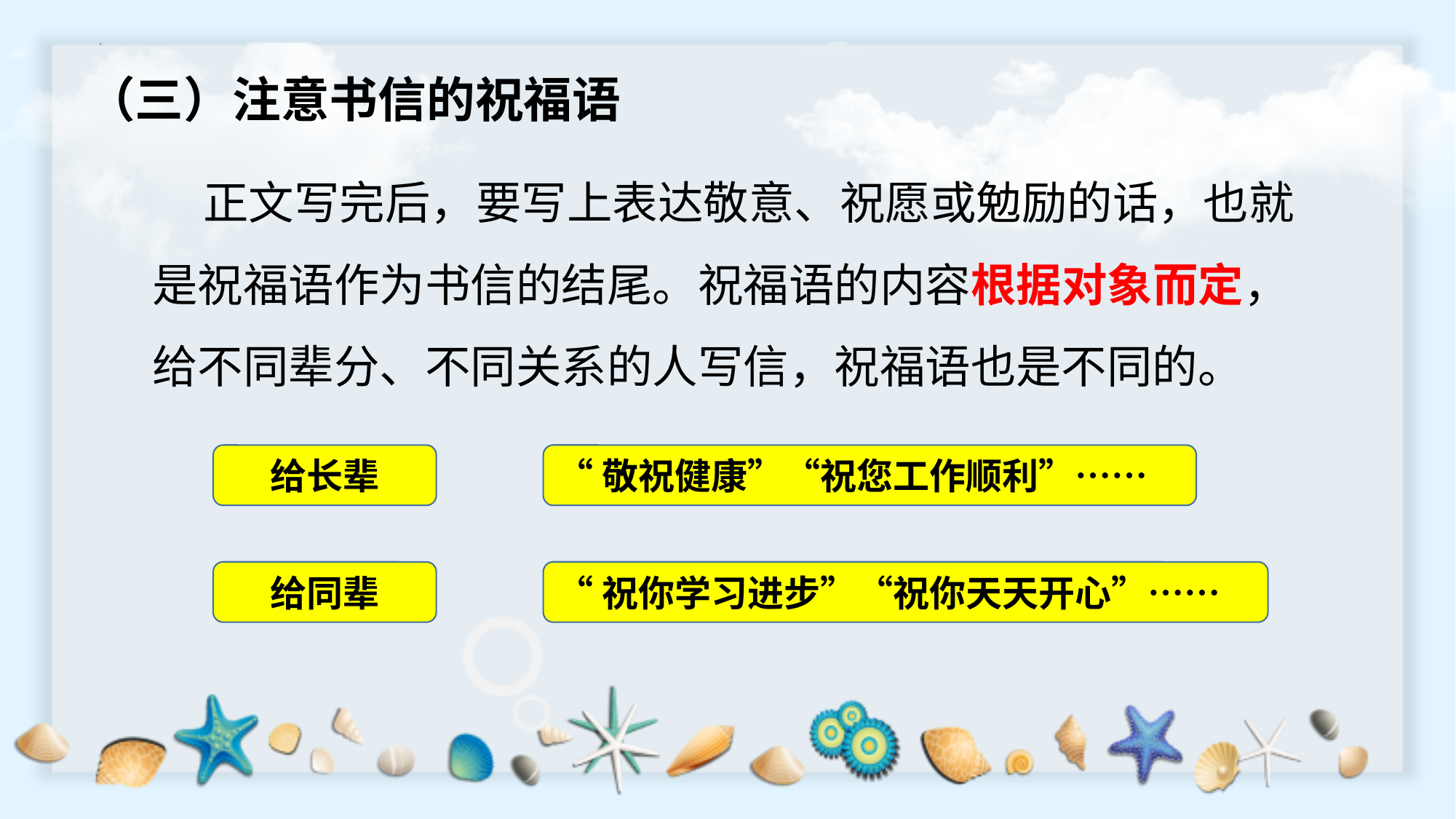

（三）注意书信的祝福语
    正文写完后，要写上表达敬意、祝愿或勉励的话，也就是祝福语作为书信的结尾。祝福语的内容根据对象而定，给不同辈分、不同关系的人写信，祝福语也是不同的。
给长辈
“敬祝健康”“祝您工作顺利”……
给同辈
“祝你学习进步”“祝你天天开心”……